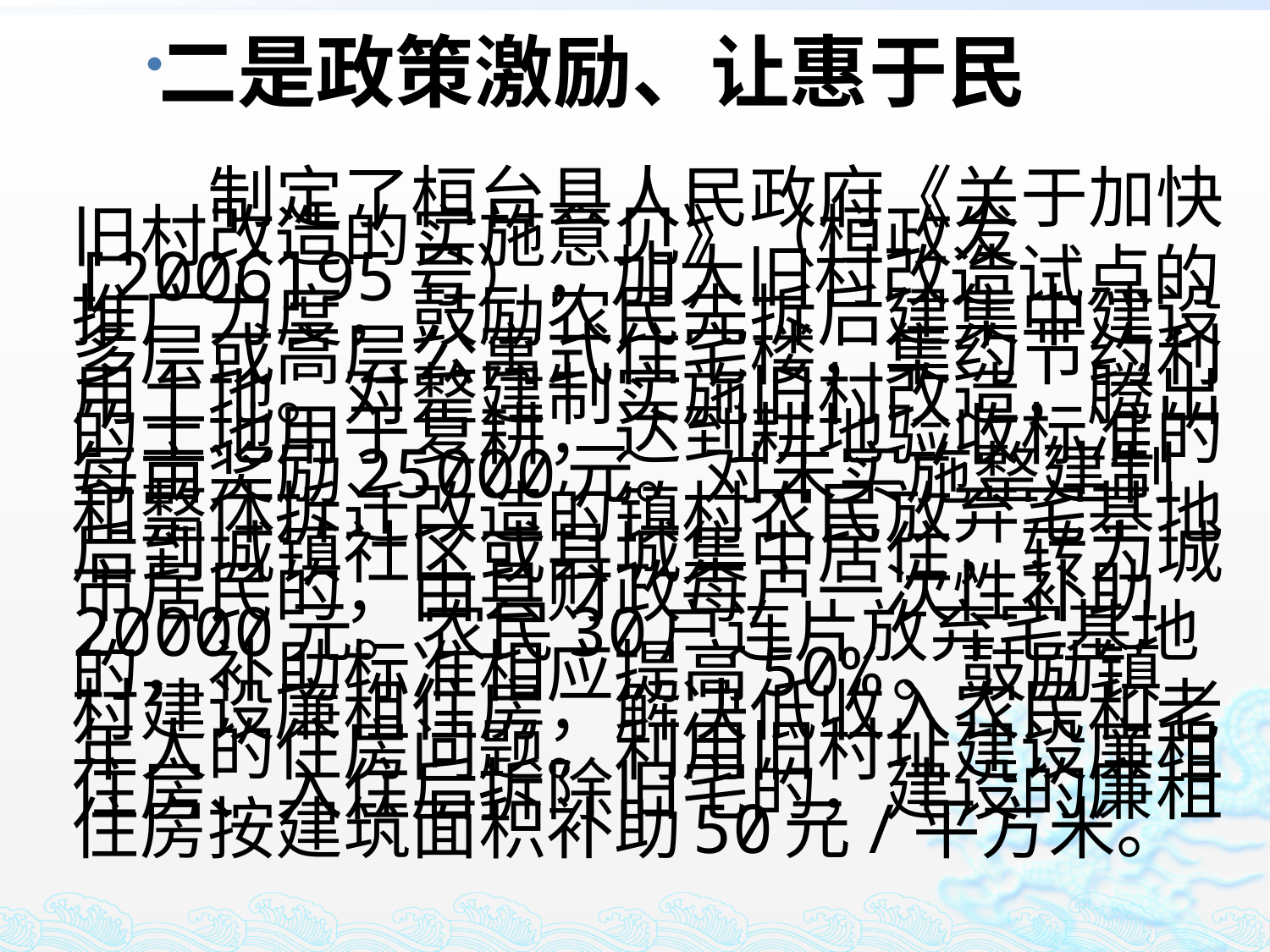

二是政策激励、让惠于民

    制定了桓台县人民政府《关于加快旧村改造的实施意见》（桓政发[2006]95号），加大旧村改造试点的推广力度，鼓励农民先拆后建集中建设多层或高层公寓式住宅楼，集约节约利用土地。对整建制实施旧村改造，腾出的土地用于复耕，达到耕地验收标准的每亩奖励25000元。对未实施整建制和整体拆迁改造的镇村农民放弃宅基地后到城镇社区或县城集中居住，转为城市居民的，由县财政每户一次性补助20000元。农民30户连片放弃宅基地的，补助标准相应提高50%。鼓励镇村建设廉租住房，解决低收入农民和老年人的住房问题。利用旧村址建设廉租住房、入住后拆除旧宅的，建设的廉租住房按建筑面积补助50元/平方米。